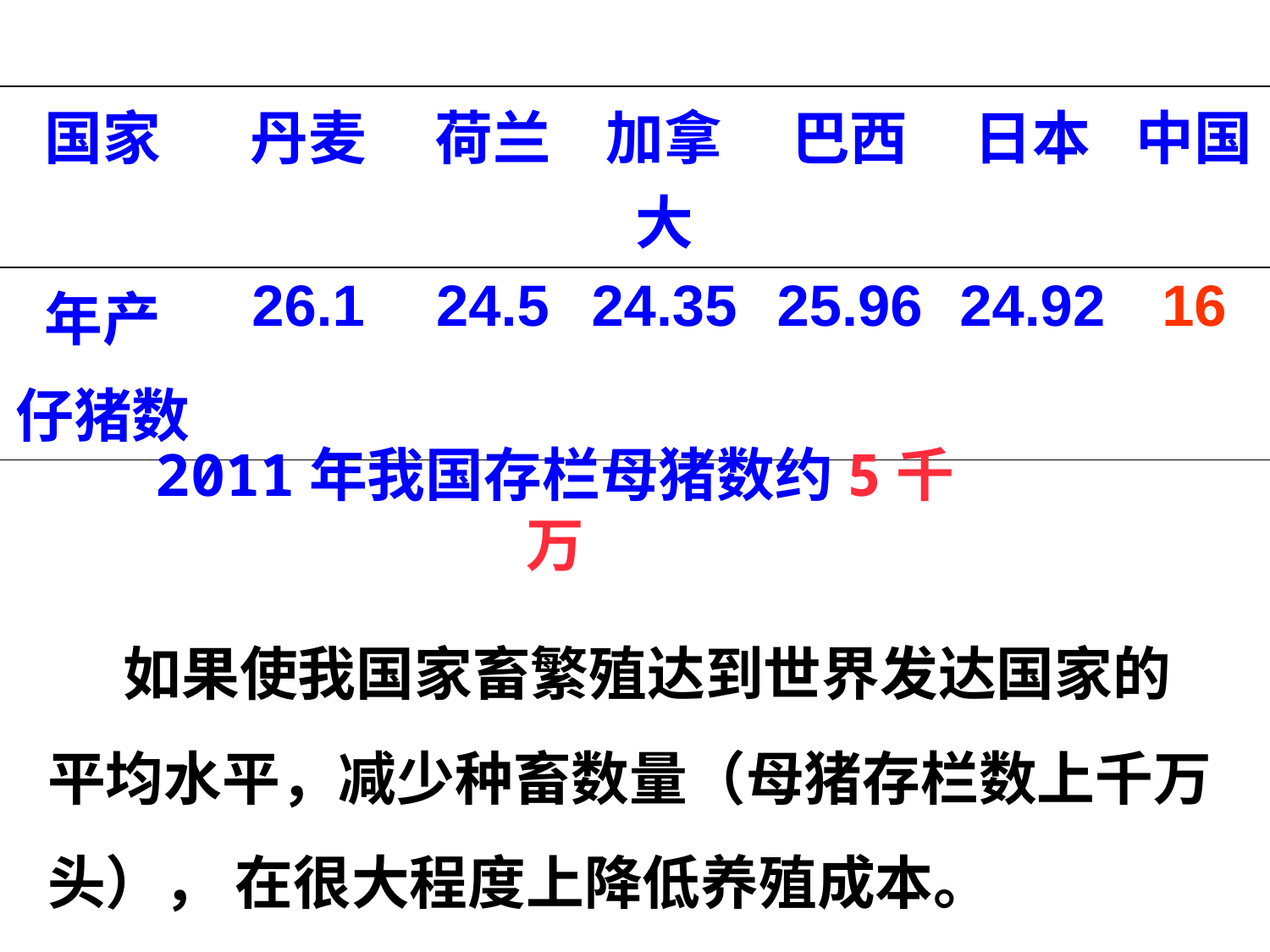

| 国家 | 丹麦 | 荷兰 | 加拿大 | 巴西 | 日本 | 中国 |
| --- | --- | --- | --- | --- | --- | --- |
| 年产 仔猪数 | 26.1 | 24.5 | 24.35 | 25.96 | 24.92 | 16 |
2011年我国存栏母猪数约5千万
如果使我国家畜繁殖达到世界发达国家的平均水平，减少种畜数量（母猪存栏数上千万头）， 在很大程度上降低养殖成本。